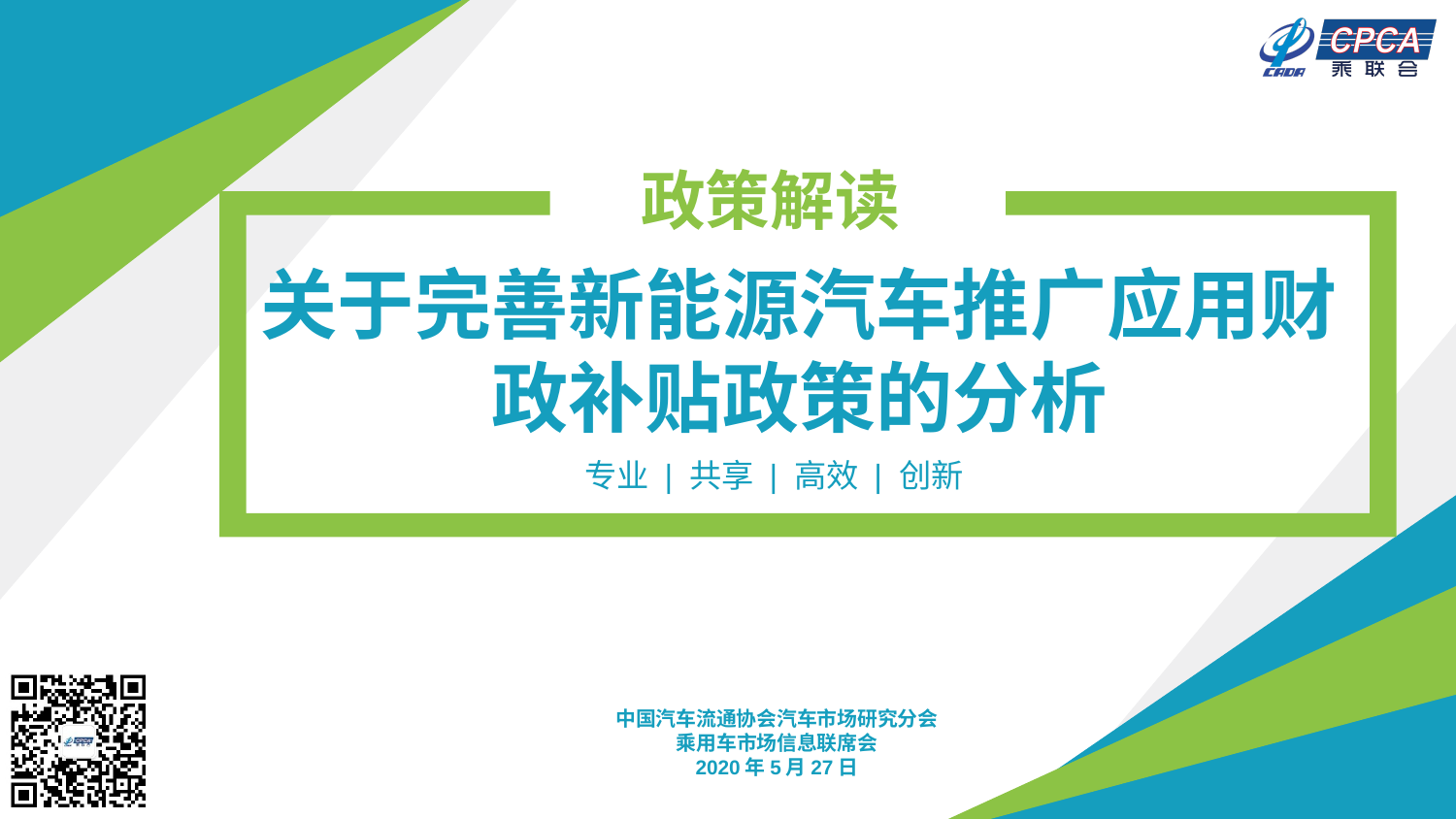

关于完善新能源汽车推广应用财政补贴政策的分析
中国汽车流通协会汽车市场研究分会
乘用车市场信息联席会
2020年5月27日